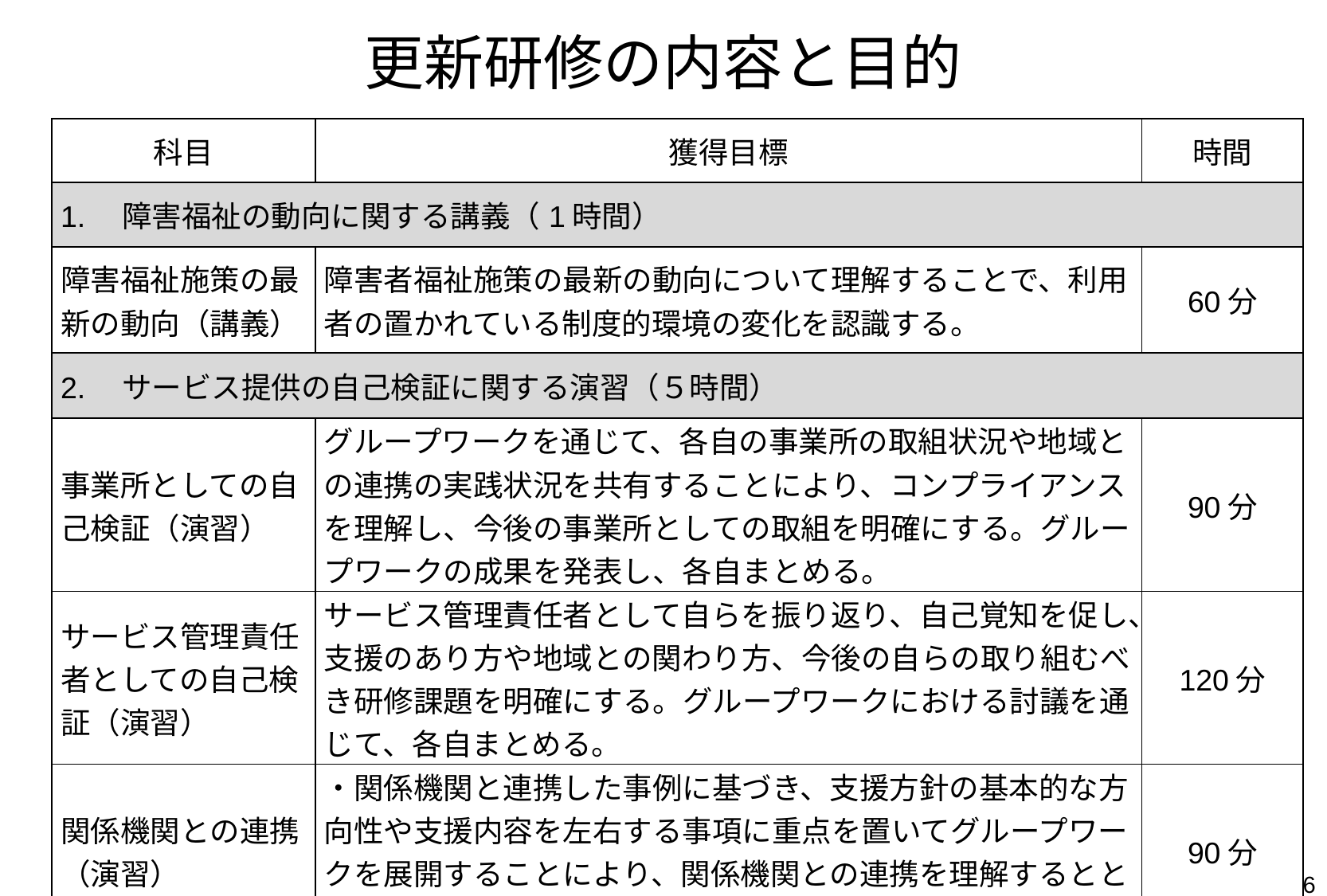

更新研修の内容と目的
| 科目 | 獲得目標 | 時間 |
| --- | --- | --- |
| 1.　障害福祉の動向に関する講義（1時間） |  |  |
| 障害福祉施策の最新の動向（講義） | 障害者福祉施策の最新の動向について理解することで、利用者の置かれている制度的環境の変化を認識する。 | 60分 |
| 2.　サービス提供の自己検証に関する演習（５時間） |  |  |
| 事業所としての自己検証（演習） | グループワークを通じて、各自の事業所の取組状況や地域との連携の実践状況を共有することにより、コンプライアンスを理解し、今後の事業所としての取組を明確にする。グループワークの成果を発表し、各自まとめる。 | 90分 |
| サービス管理責任者としての自己検証（演習） | サービス管理責任者として自らを振り返り、自己覚知を促し、支援のあり方や地域との関わり方、今後の自らの取り組むべき研修課題を明確にする。グループワークにおける討議を通じて、各自まとめる。 | 120分 |
| 関係機関との連携（演習） | ・関係機関と連携した事例に基づき、支援方針の基本的な方向性や支援内容を左右する事項に重点を置いてグループワークを展開することにより、関係機関との連携を理解するとともに、（自立支援）協議会の役割を再認識する。 | 90分 |
6